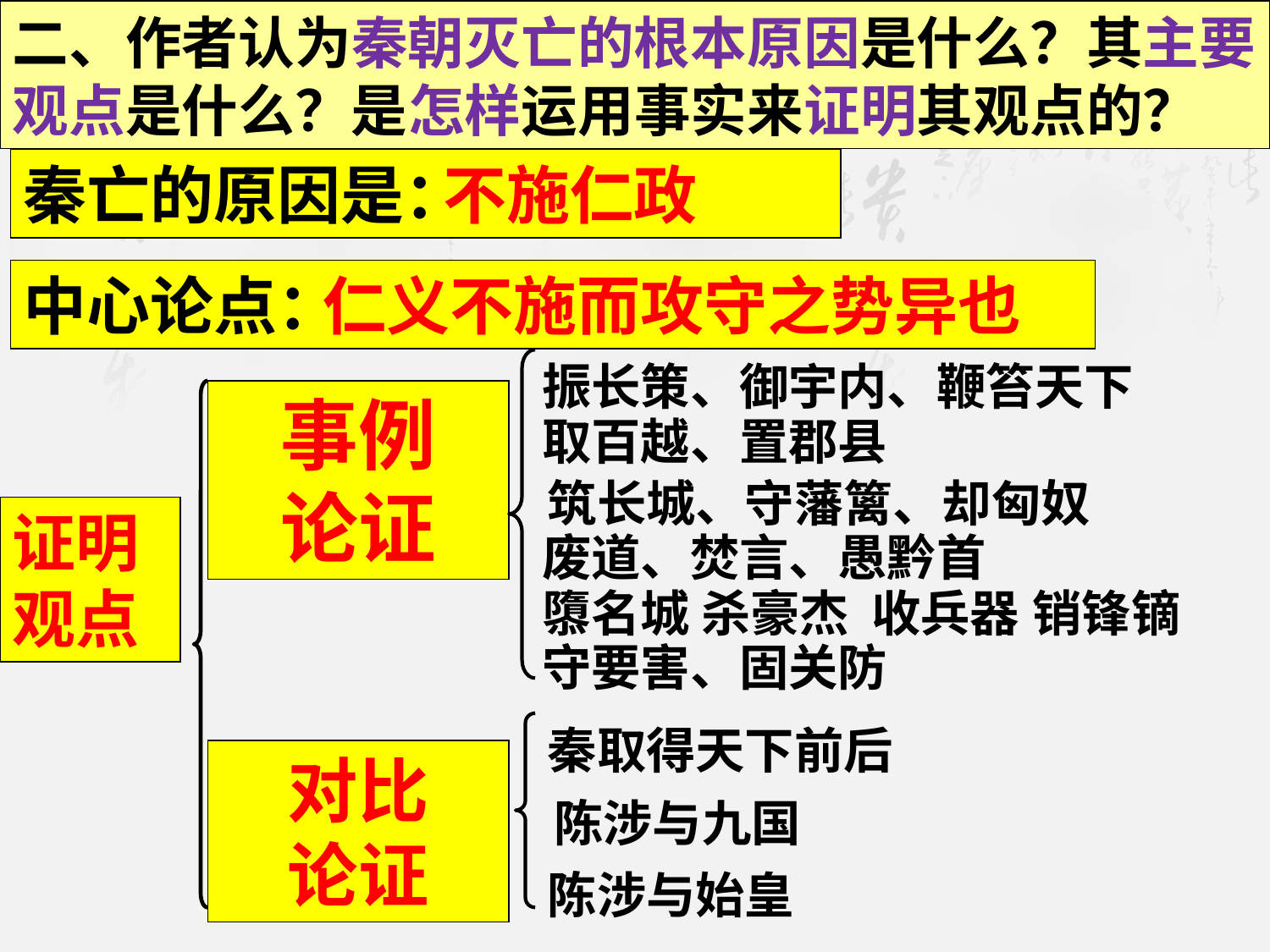

二、作者认为秦朝灭亡的根本原因是什么？其主要观点是什么？是怎样运用事实来证明其观点的？
秦亡的原因是：
不施仁政
中心论点：
仁义不施而攻守之势异也

振长策、御宇内、鞭笞天下

事例
论证
取百越、置郡县
筑长城、守藩篱、却匈奴
证明观点
废道、焚言、愚黔首
隳名城 杀豪杰  收兵器 销锋镝
守要害、固关防

秦取得天下前后
对比
论证
陈涉与九国
陈涉与始皇